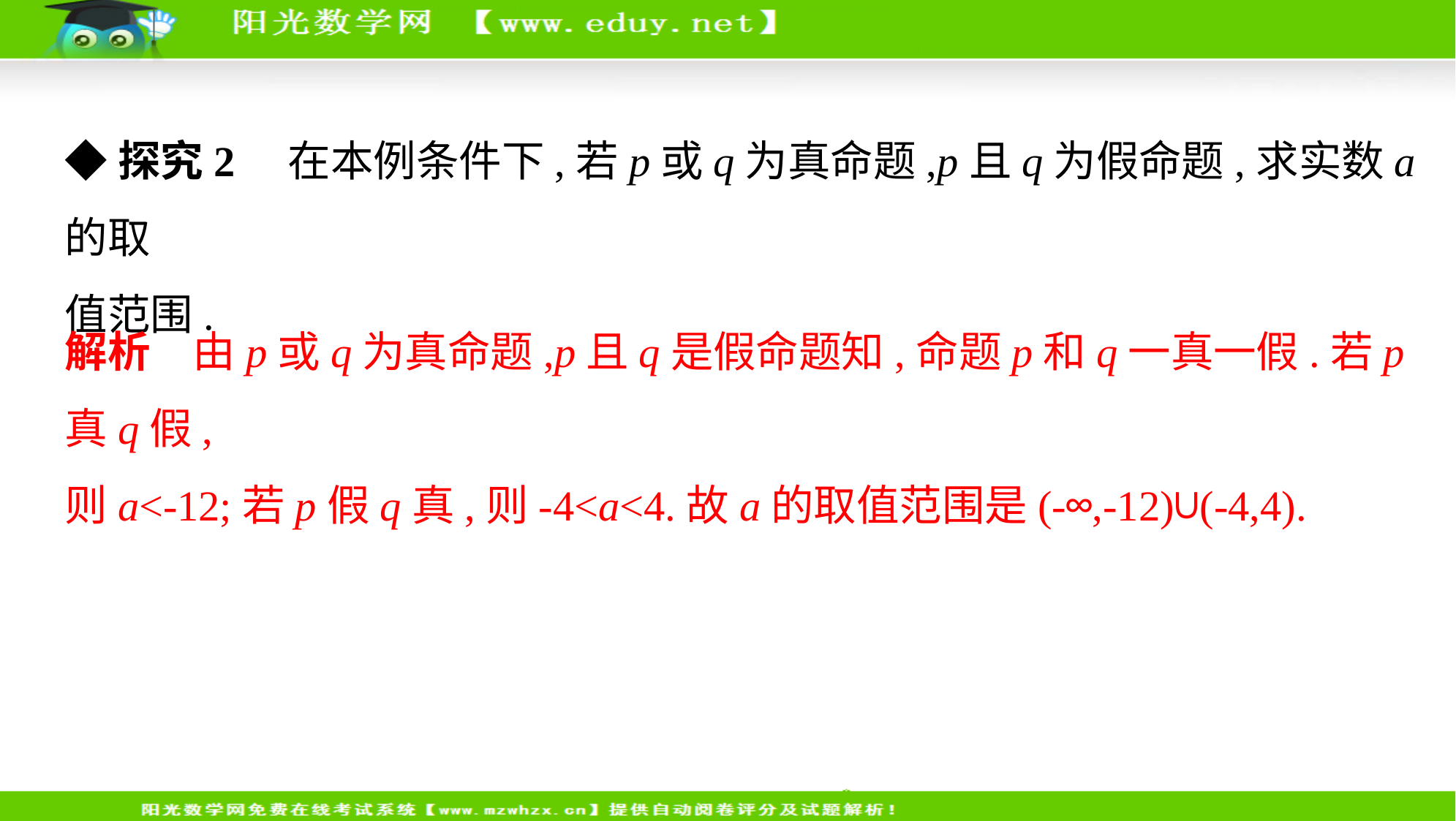

◆探究2　在本例条件下,若p或q为真命题,p且q为假命题,求实数a的取
值范围.
解析　由p或q为真命题,p且q是假命题知,命题p和q一真一假.若p真q假,
则a<-12;若p假q真,则-4<a<4.故a的取值范围是(-∞,-12)∪(-4,4).